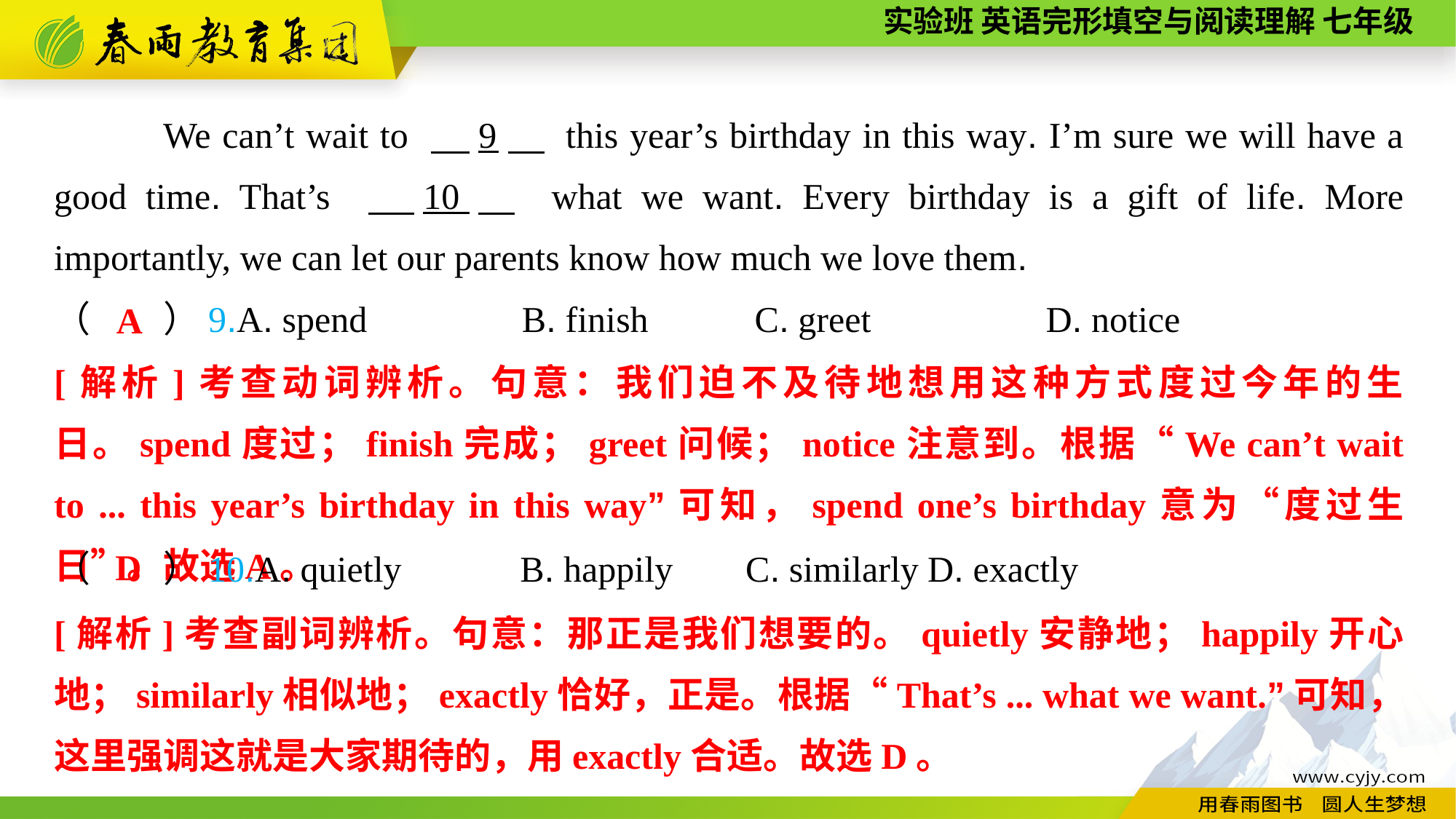

We can’t wait to 　9　 this year’s birthday in this way. I’m sure we will have a good time. That’s 　10　 what we want. Every birthday is a gift of life. More importantly, we can let our parents know how much we love them.
（　　）9.A. spend                 B. finish	     C. greet       	 D. notice
A
[解析]考查动词辨析。句意：我们迫不及待地想用这种方式度过今年的生日。spend度过；finish完成；greet问候；notice注意到。根据“We can’t wait to ... this year’s birthday in this way”可知，spend one’s birthday意为“度过生日”。故选A。
D
（　　）10.A. quietly             B. happily	    C. similarly	D. exactly
[解析]考查副词辨析。句意：那正是我们想要的。quietly安静地；happily开心地；similarly相似地；exactly恰好，正是。根据“That’s ... what we want.”可知，这里强调这就是大家期待的，用exactly合适。故选D。